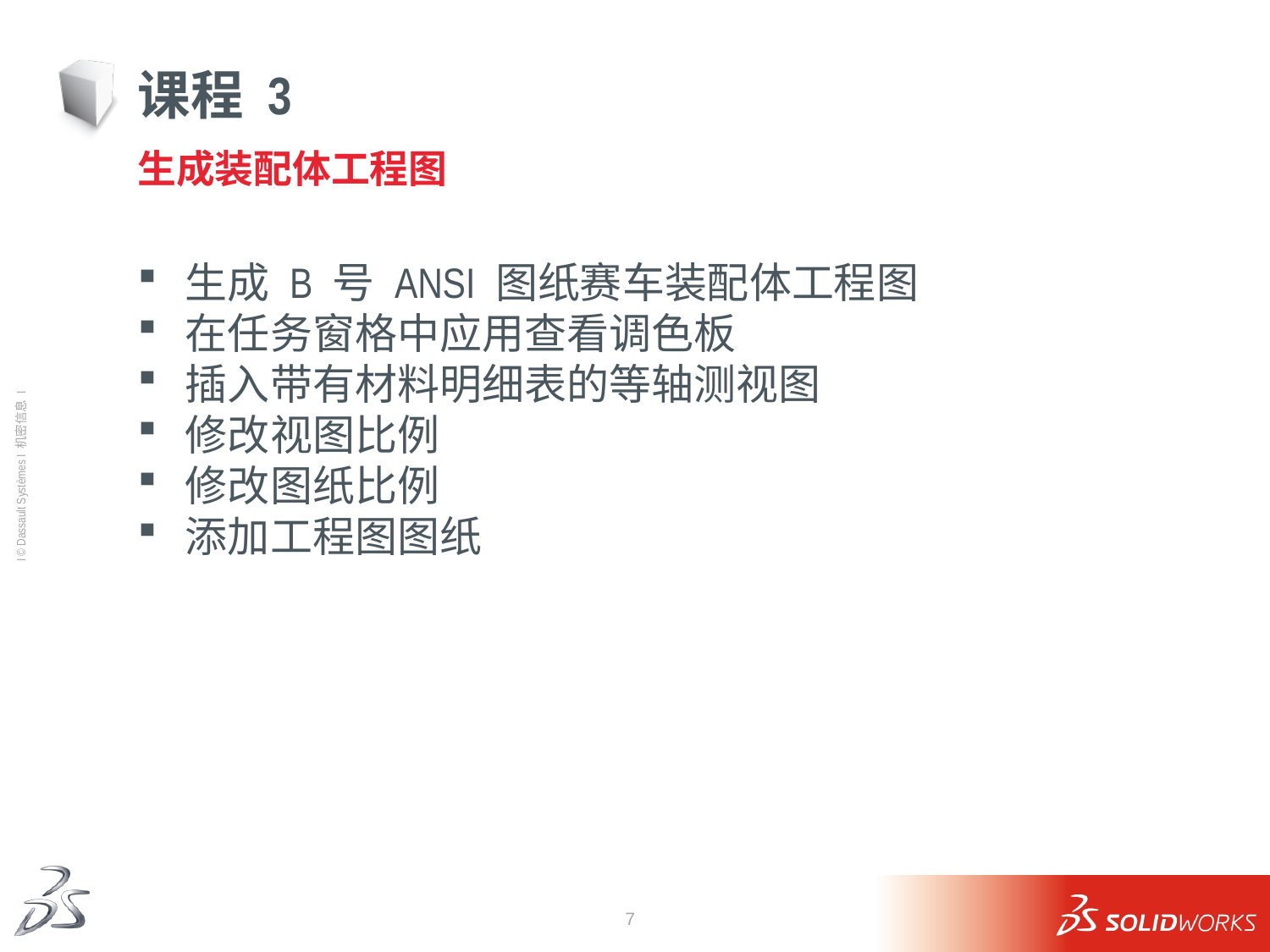

# 课程 3
生成装配体工程图
生成 B 号 ANSI 图纸赛车装配体工程图
在任务窗格中应用查看调色板
插入带有材料明细表的等轴测视图
修改视图比例
修改图纸比例
添加工程图图纸